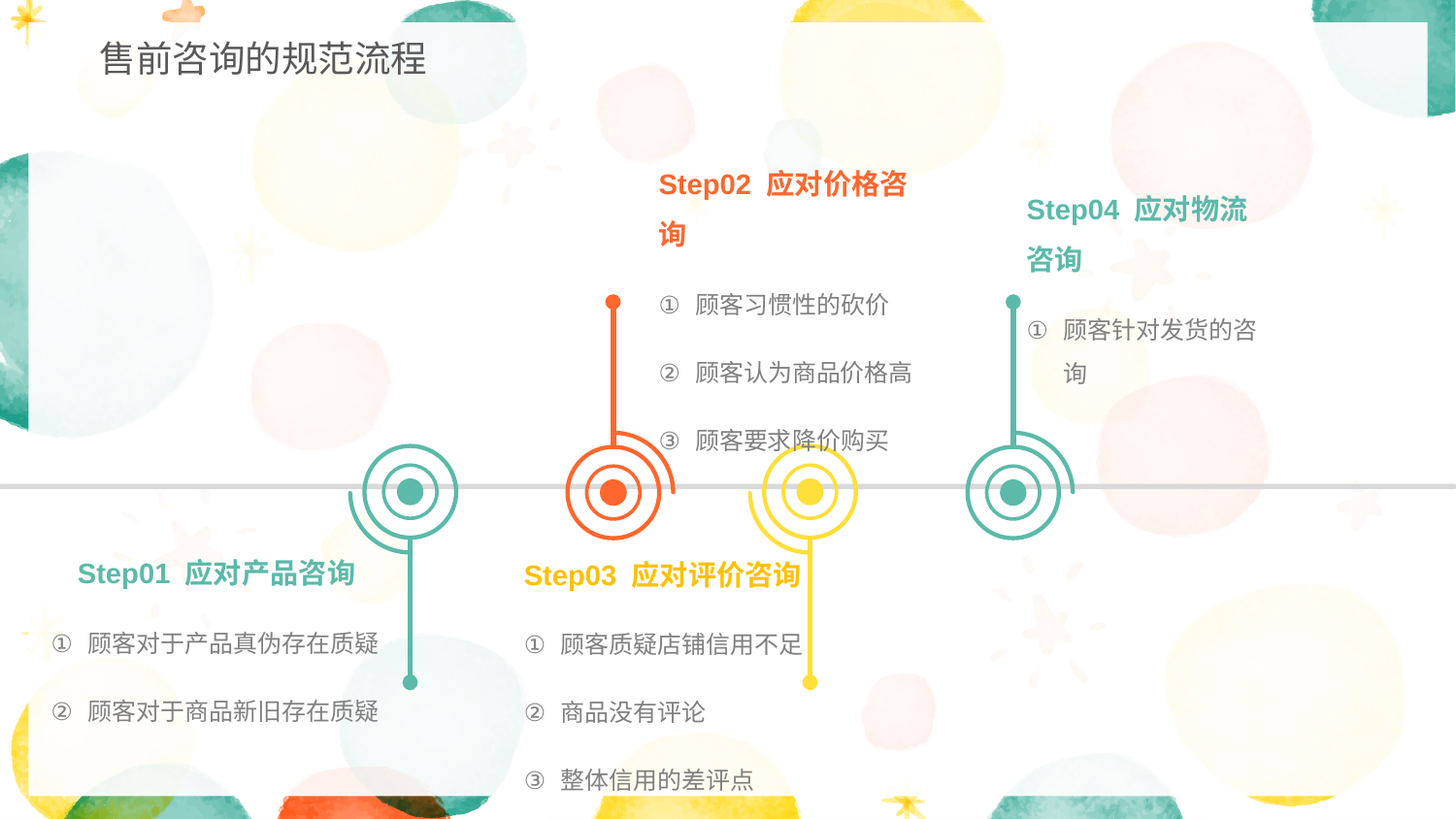

售前咨询的规范流程
Step04 应对物流咨询
顾客针对发货的咨询
Step02 应对价格咨询
顾客习惯性的砍价
顾客认为商品价格高
顾客要求降价购买

Step01 应对产品咨询
顾客对于产品真伪存在质疑
顾客对于商品新旧存在质疑

Step03 应对评价咨询
顾客质疑店铺信用不足
商品没有评论
整体信用的差评点